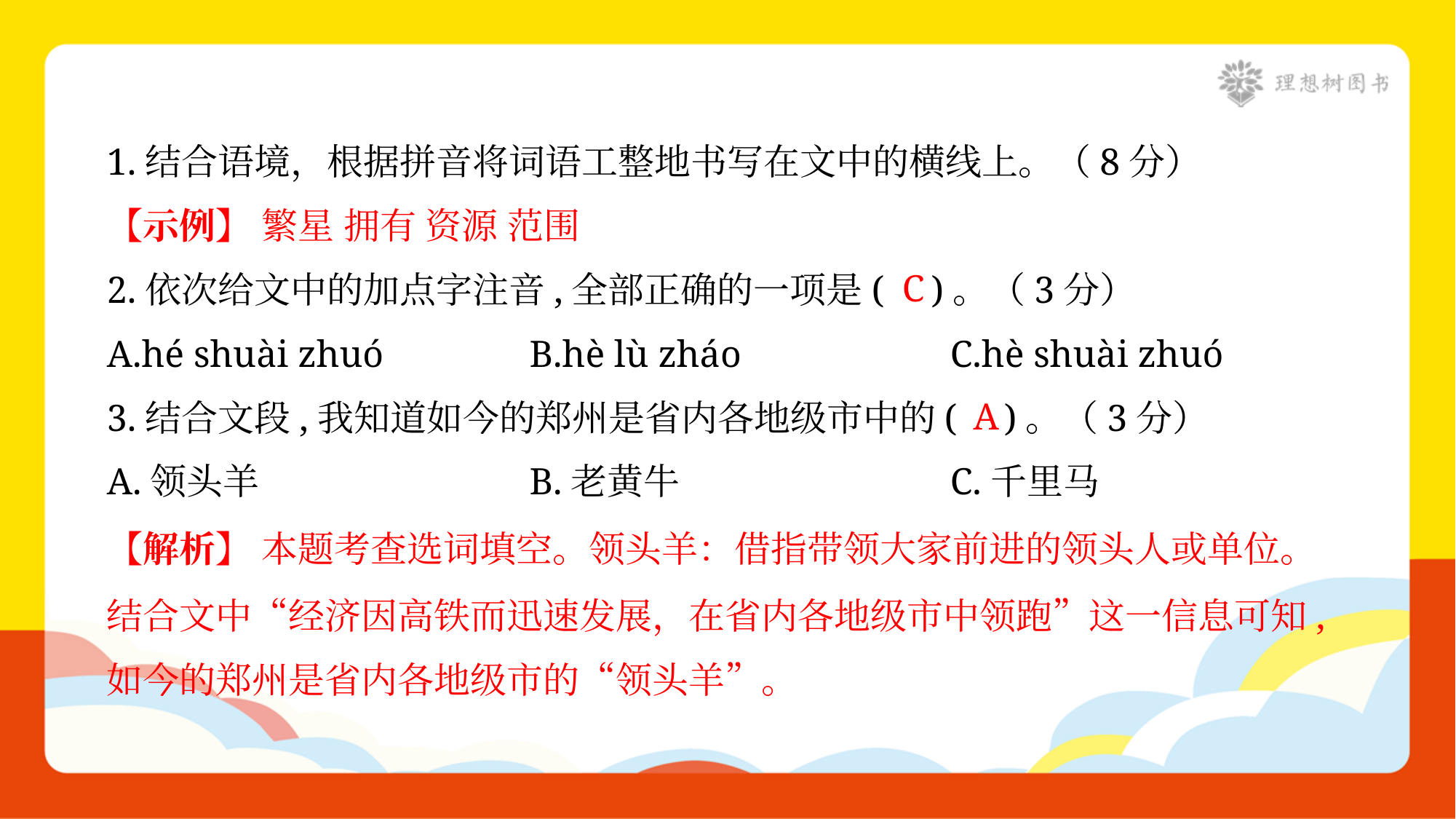

1.结合语境，根据拼音将词语工整地书写在文中的横线上。（8分）
【示例】 繁星 拥有 资源 范围
C
2.依次给文中的加点字注音,全部正确的一项是(     )。（3分）
A.hé shuài zhuó	B.hè lù zháo	C.hè shuài zhuó
A
3.结合文段,我知道如今的郑州是省内各地级市中的(     )。（3分）
A.领头羊	B.老黄牛	C.千里马
【解析】 本题考查选词填空。领头羊：借指带领大家前进的领头人或单位。
结合文中“经济因高铁而迅速发展，在省内各地级市中领跑”这一信息可知,
如今的郑州是省内各地级市的“领头羊”。